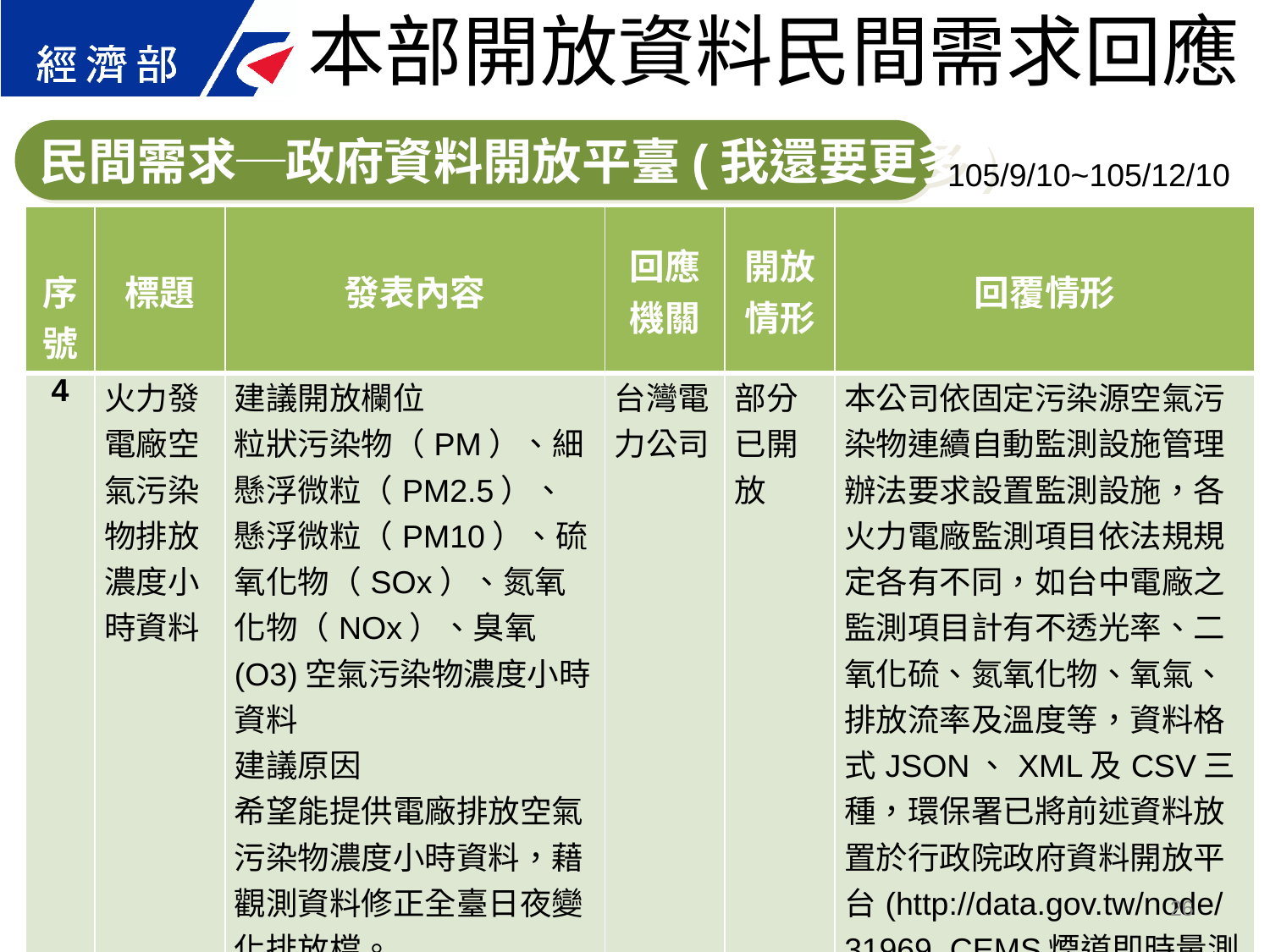

本部開放資料民間需求回應
民間需求─政府資料開放平臺(我還要更多)
105/9/10~105/12/10
| 序號 | 標題 | 發表內容 | 回應 機關 | 開放 情形 | 回覆情形 |
| --- | --- | --- | --- | --- | --- |
| 4 | 火力發電廠空氣污染物排放濃度小時資料 | 建議開放欄位 粒狀污染物（PM）、細懸浮微粒（PM2.5）、懸浮微粒（PM10）、硫氧化物（SOx）、氮氧化物（NOx）、臭氧(O3)空氣污染物濃度小時資料 建議原因 希望能提供電廠排放空氣污染物濃度小時資料，藉觀測資料修正全臺日夜變化排放檔。 | 台灣電力公司 | 部分已開放 | 本公司依固定污染源空氣污染物連續自動監測設施管理辦法要求設置監測設施，各火力電廠監測項目依法規規定各有不同，如台中電廠之監測項目計有不透光率、二氧化硫、氮氧化物、氧氣、排放流率及溫度等，資料格式JSON、XML及CSV三種，環保署已將前述資料放置於行政院政府資料開放平台(http://data.gov.tw/node/31969 CEMS煙道即時量測值資料檔(氣狀污染物))，煩請有需求民眾自行上網取閱。 |
26
26